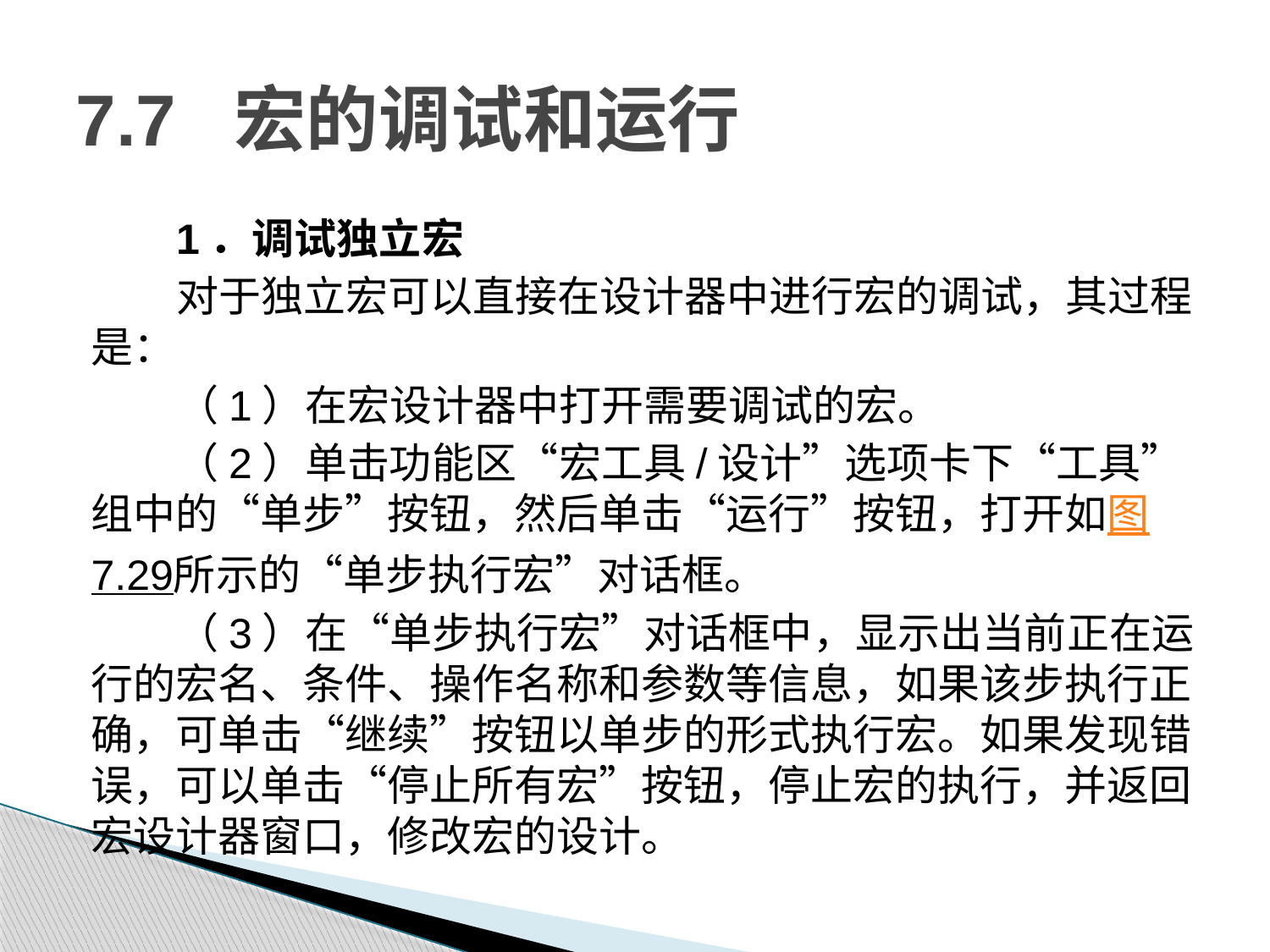

# 7.7  宏的调试和运行
1．调试独立宏
对于独立宏可以直接在设计器中进行宏的调试，其过程是：
（1）在宏设计器中打开需要调试的宏。
（2）单击功能区“宏工具/设计”选项卡下“工具”组中的“单步”按钮，然后单击“运行”按钮，打开如图7.29所示的“单步执行宏”对话框。
（3）在“单步执行宏”对话框中，显示出当前正在运行的宏名、条件、操作名称和参数等信息，如果该步执行正确，可单击“继续”按钮以单步的形式执行宏。如果发现错误，可以单击“停止所有宏”按钮，停止宏的执行，并返回宏设计器窗口，修改宏的设计。